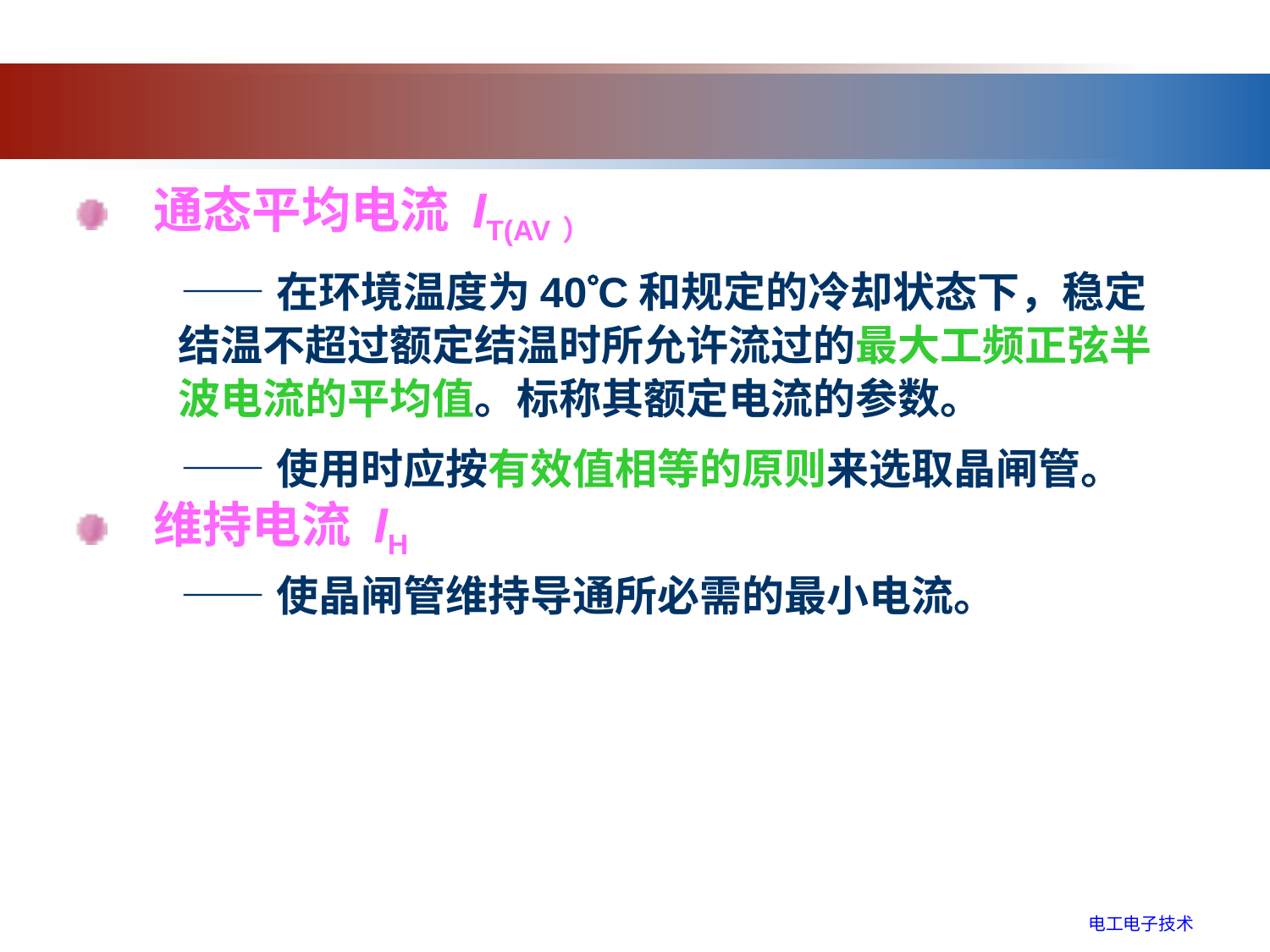

通态平均电流 IT(AV）
——在环境温度为40°C和规定的冷却状态下，稳定结温不超过额定结温时所允许流过的最大工频正弦半波电流的平均值。标称其额定电流的参数。
——使用时应按有效值相等的原则来选取晶闸管。
维持电流 IH
——使晶闸管维持导通所必需的最小电流。
电工电子技术